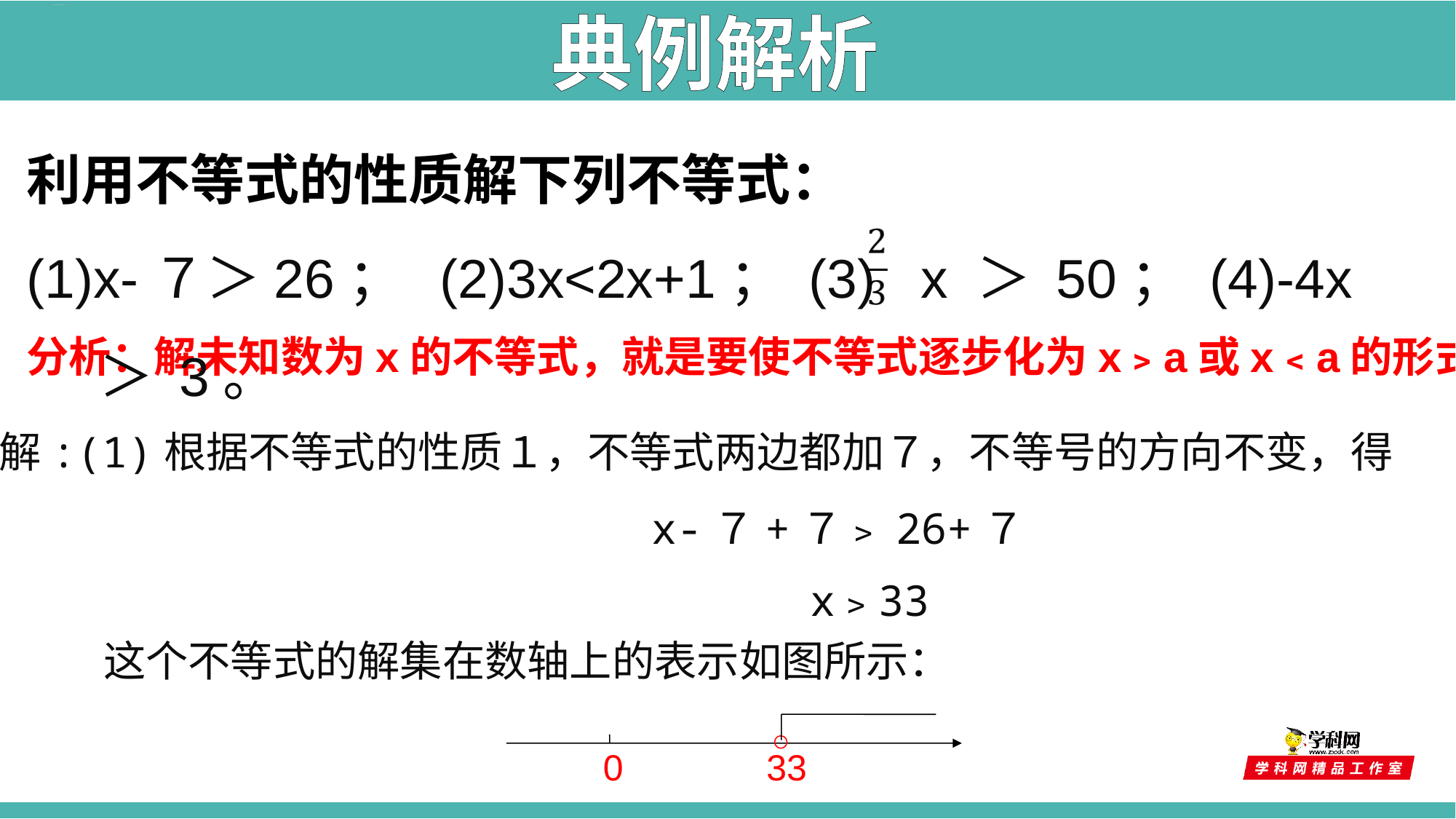

典例解析
利用不等式的性质解下列不等式：
(1)x-７＞26；  (2)3x<2x+1； (3)   x ＞ 50； (4)-4x ＞ 3。

分析：解未知数为x的不等式，就是要使不等式逐步化为x﹥a或x﹤a的形式。
解:(1)根据不等式的性质１，不等式两边都加７，不等号的方向不变，得                              x-７+７﹥26+７
                                x﹥33
这个不等式的解集在数轴上的表示如图所示：

0

33